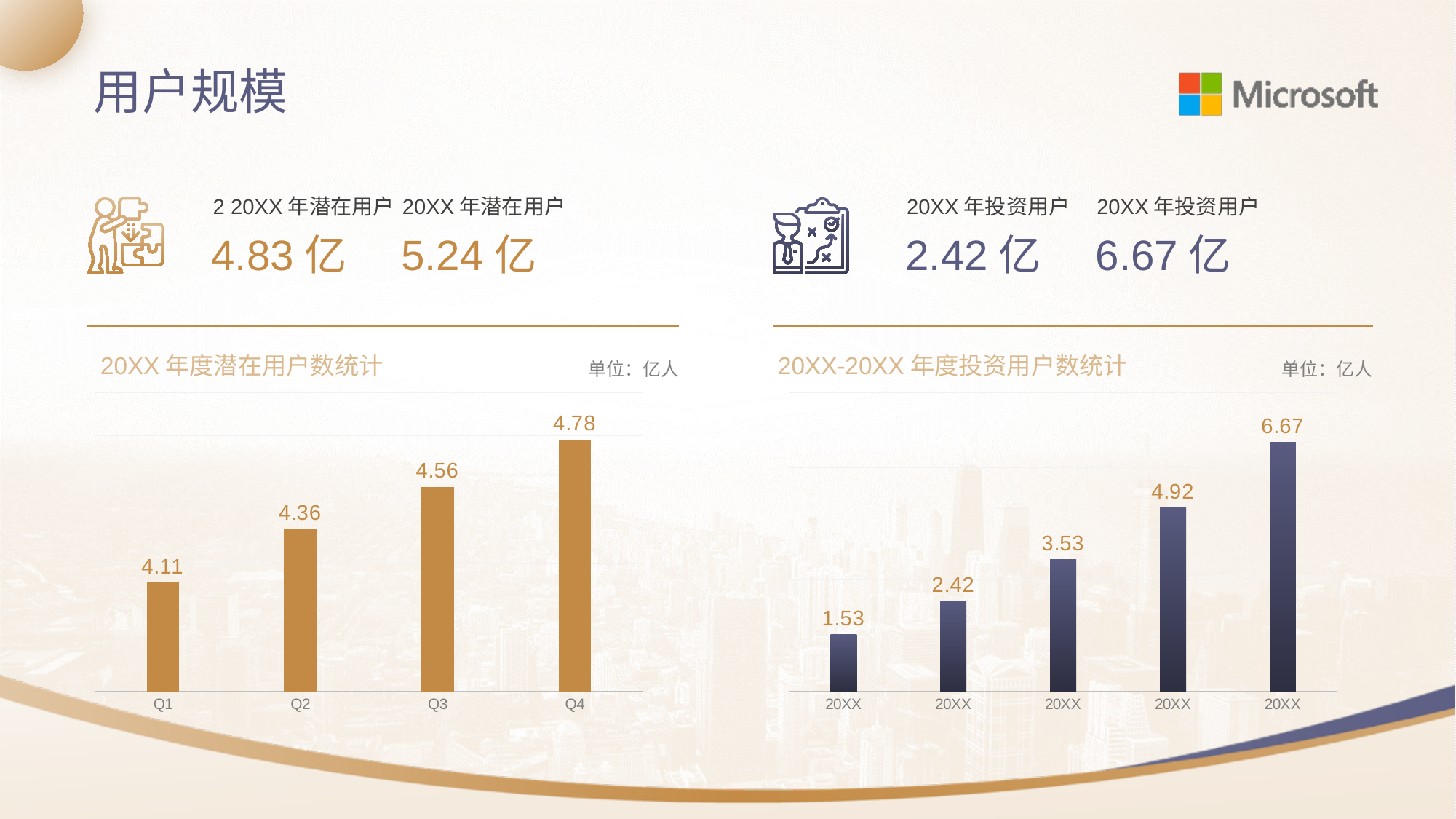

用户规模

2 20XX年潜在用户
20XX年潜在用户
20XX年投资用户
20XX年投资用户

4.83亿
5.24亿
2.42亿
6.67亿
20XX年度潜在用户数统计
20XX-20XX年度投资用户数统计
单位：亿人
单位：亿人

### Chart

| Category | 移动直播用户规模（亿人） |
|---|---|
| Q1 | 4.11 |
| Q2 | 4.36 |
| Q3 | 4.56 |
| Q4 | 4.78 |

### Chart

| Category | 移动直播用户规模（亿人） |
|---|---|
| 20XX | 1.53 |
| 20XX | 2.42 |
| 20XX | 3.53 |
| 20XX | 4.92 |
| 20XX | 6.67 |